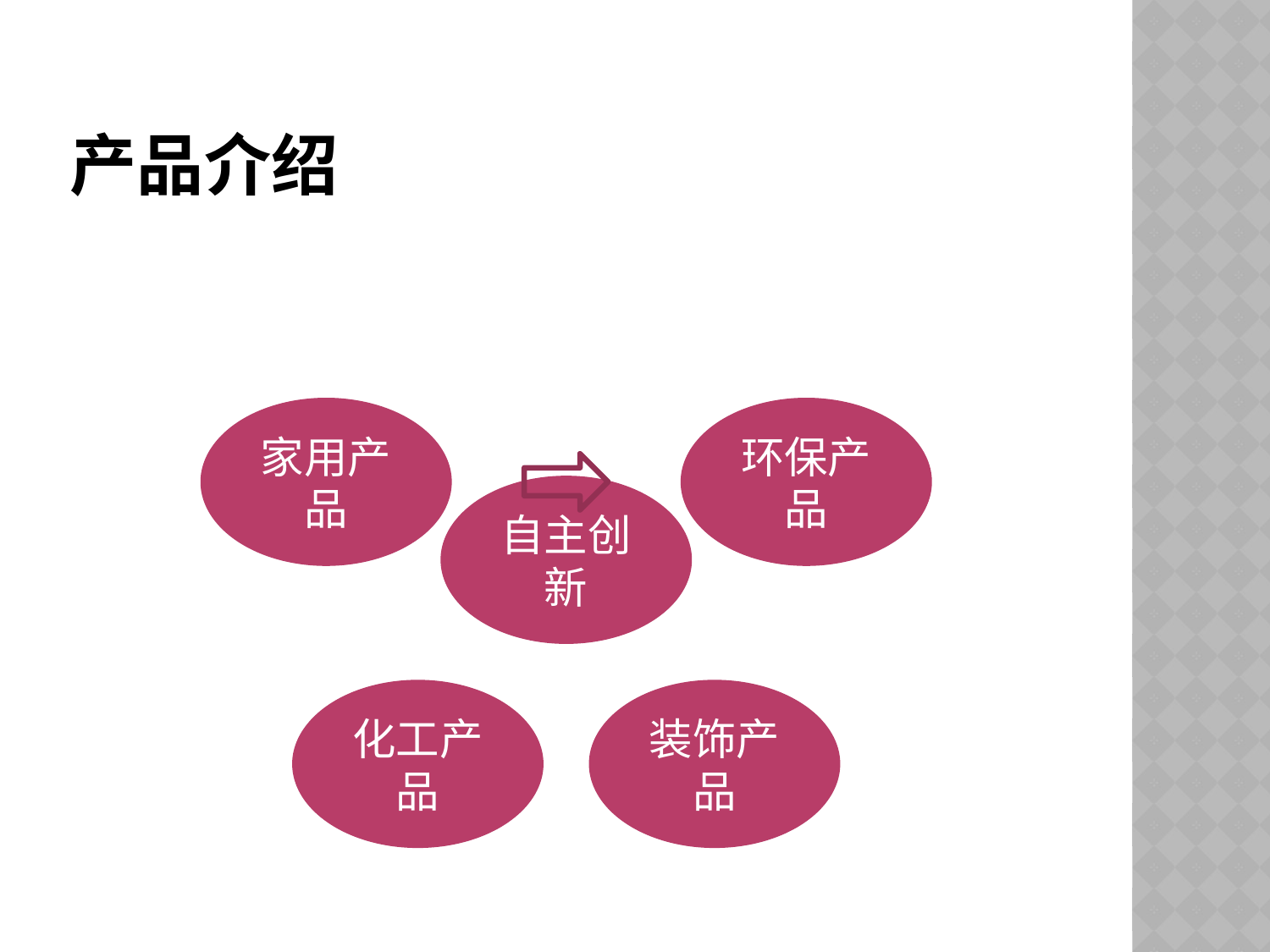

# 产品介绍
自主创新
环保产品
装饰产品
化工产品
家用产品